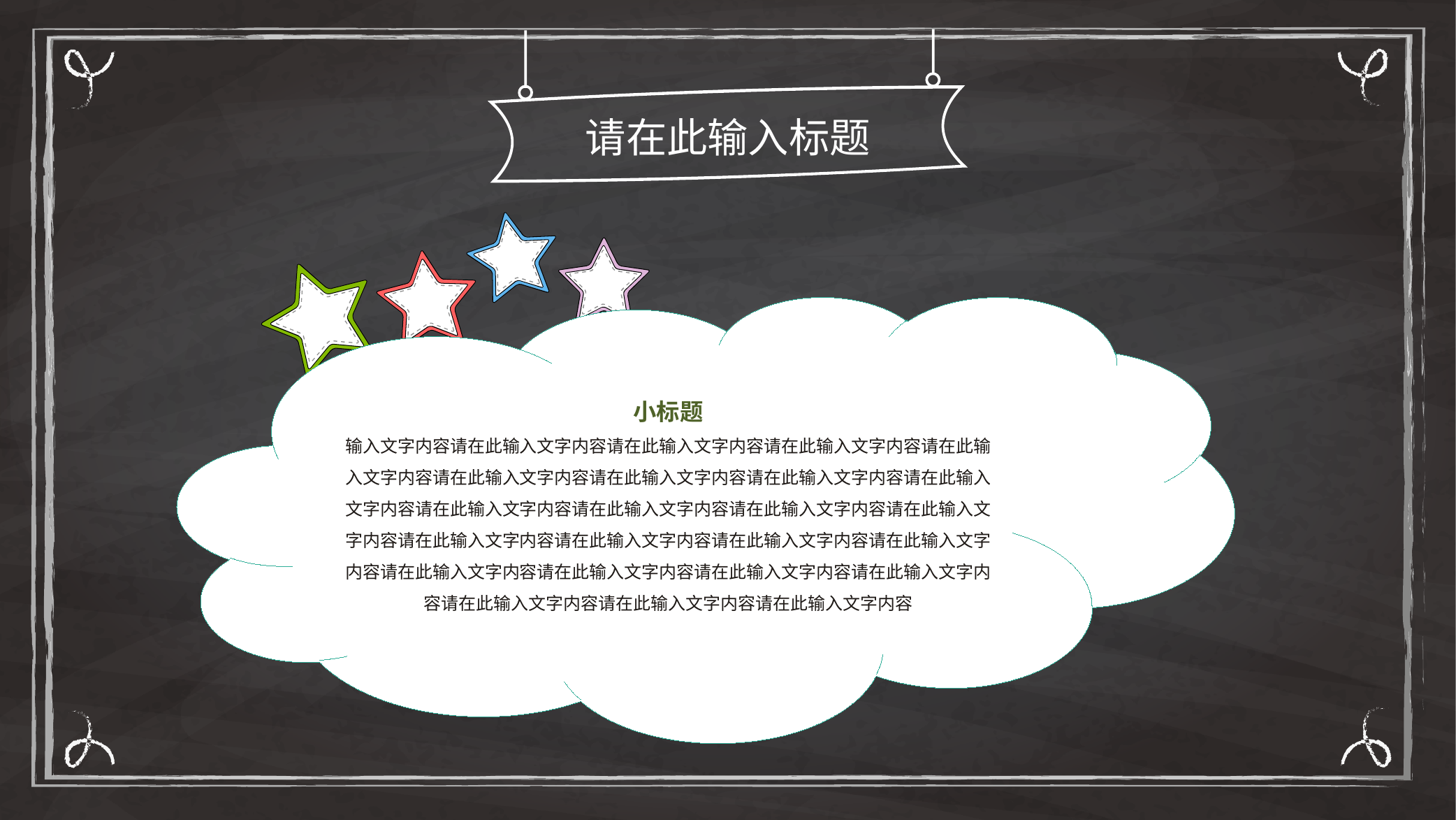

请在此输入标题

小标题
输入文字内容请在此输入文字内容请在此输入文字内容请在此输入文字内容请在此输入文字内容请在此输入文字内容请在此输入文字内容请在此输入文字内容请在此输入文字内容请在此输入文字内容请在此输入文字内容请在此输入文字内容请在此输入文字内容请在此输入文字内容请在此输入文字内容请在此输入文字内容请在此输入文字内容请在此输入文字内容请在此输入文字内容请在此输入文字内容请在此输入文字内容请在此输入文字内容请在此输入文字内容请在此输入文字内容